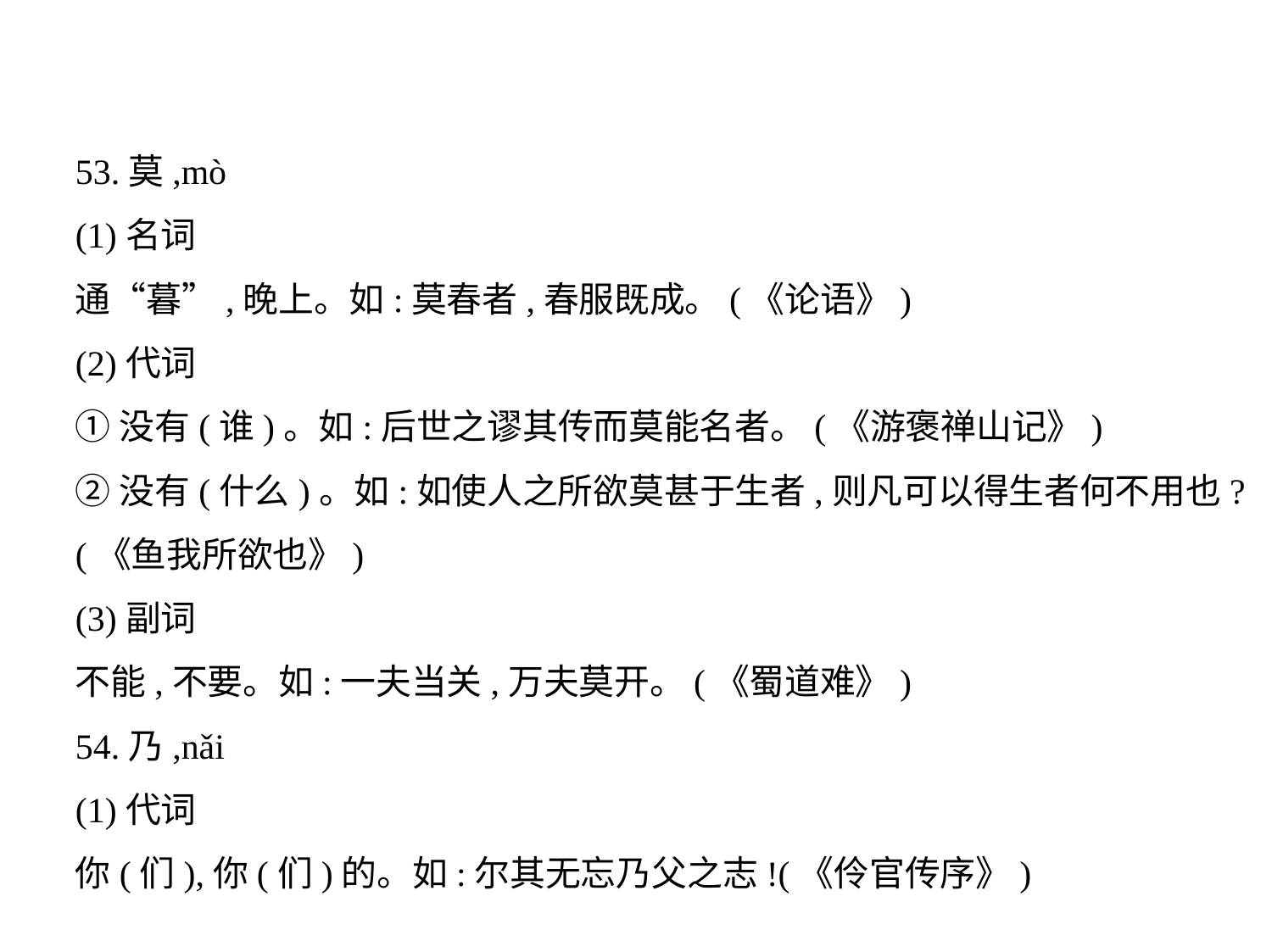

53.莫,mò
(1)名词
通“暮”,晚上。如:莫春者,春服既成。(《论语》)
(2)代词
①没有(谁)。如:后世之谬其传而莫能名者。(《游褒禅山记》)
②没有(什么)。如:如使人之所欲莫甚于生者,则凡可以得生者何不用也?
(《鱼我所欲也》)
(3)副词
不能,不要。如:一夫当关,万夫莫开。(《蜀道难》)
54.乃,nǎi
(1)代词
你(们),你(们)的。如:尔其无忘乃父之志!(《伶官传序》)